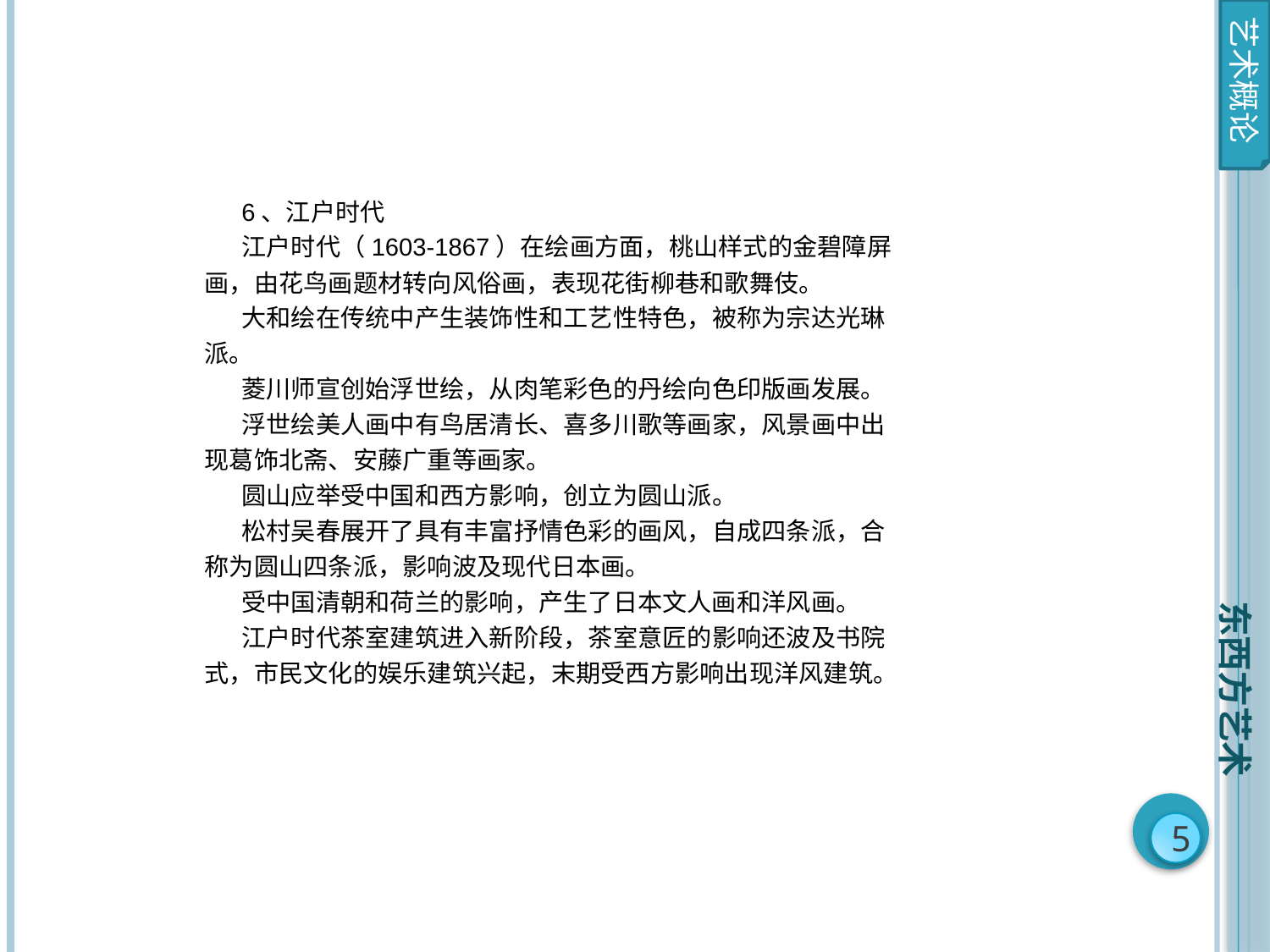

艺术概论
6、江户时代
江户时代（1603-1867）在绘画方面，桃山样式的金碧障屏画，由花鸟画题材转向风俗画，表现花街柳巷和歌舞伎。
大和绘在传统中产生装饰性和工艺性特色，被称为宗达光琳派。
菱川师宣创始浮世绘，从肉笔彩色的丹绘向色印版画发展。
浮世绘美人画中有鸟居清长、喜多川歌等画家，风景画中出现葛饰北斋、安藤广重等画家。
圆山应举受中国和西方影响，创立为圆山派。
松村吴春展开了具有丰富抒情色彩的画风，自成四条派，合称为圆山四条派，影响波及现代日本画。
受中国清朝和荷兰的影响，产生了日本文人画和洋风画。
江户时代茶室建筑进入新阶段，茶室意匠的影响还波及书院式，市民文化的娱乐建筑兴起，末期受西方影响出现洋风建筑。
东西方艺术
5